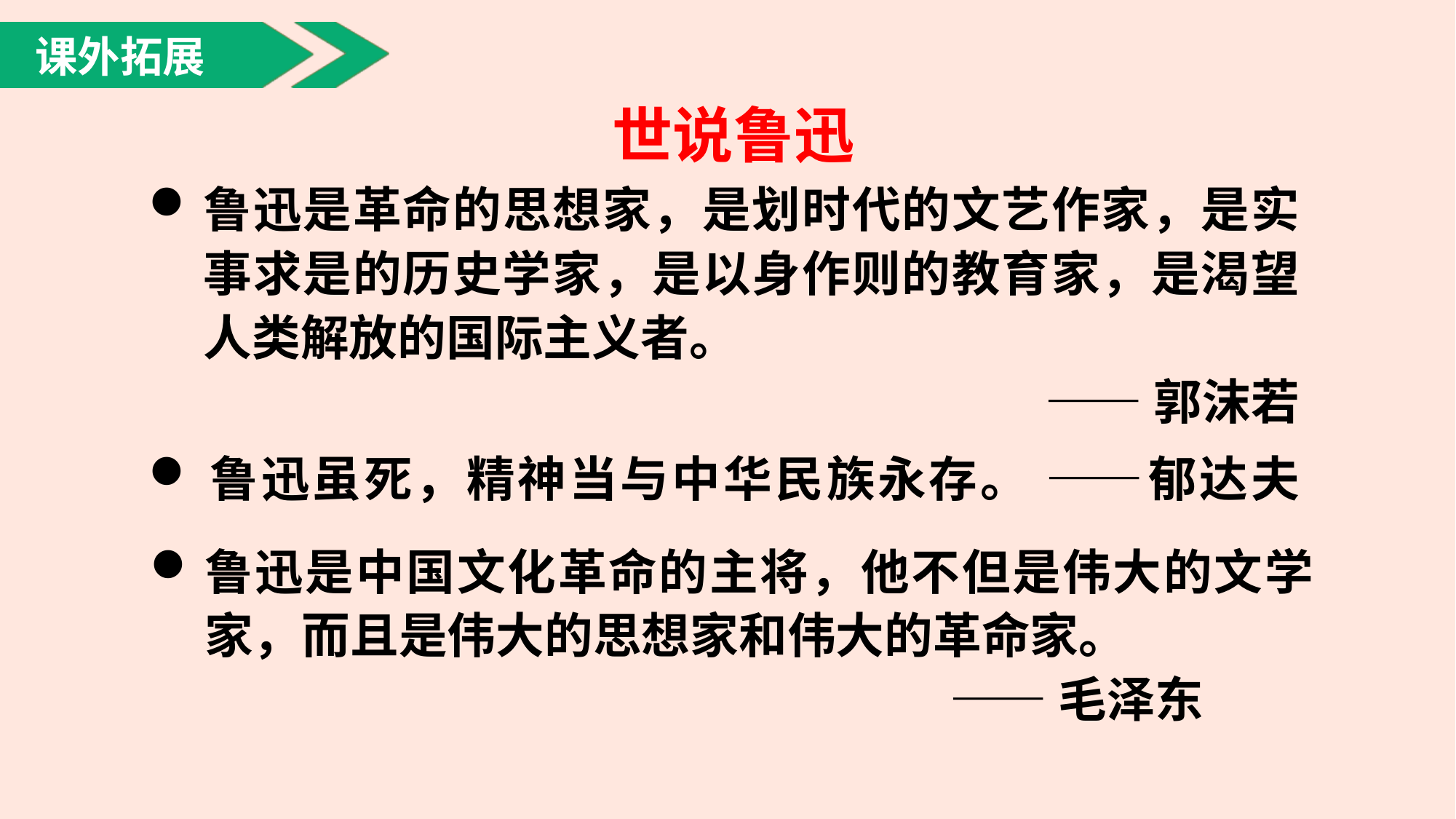

课外拓展
世说鲁迅
鲁迅是革命的思想家，是划时代的文艺作家，是实事求是的历史学家，是以身作则的教育家，是渴望人类解放的国际主义者。
——郭沫若
鲁迅虽死，精神当与中华民族永存。 ——郁达夫
鲁迅是中国文化革命的主将，他不但是伟大的文学家，而且是伟大的思想家和伟大的革命家。
——毛泽东